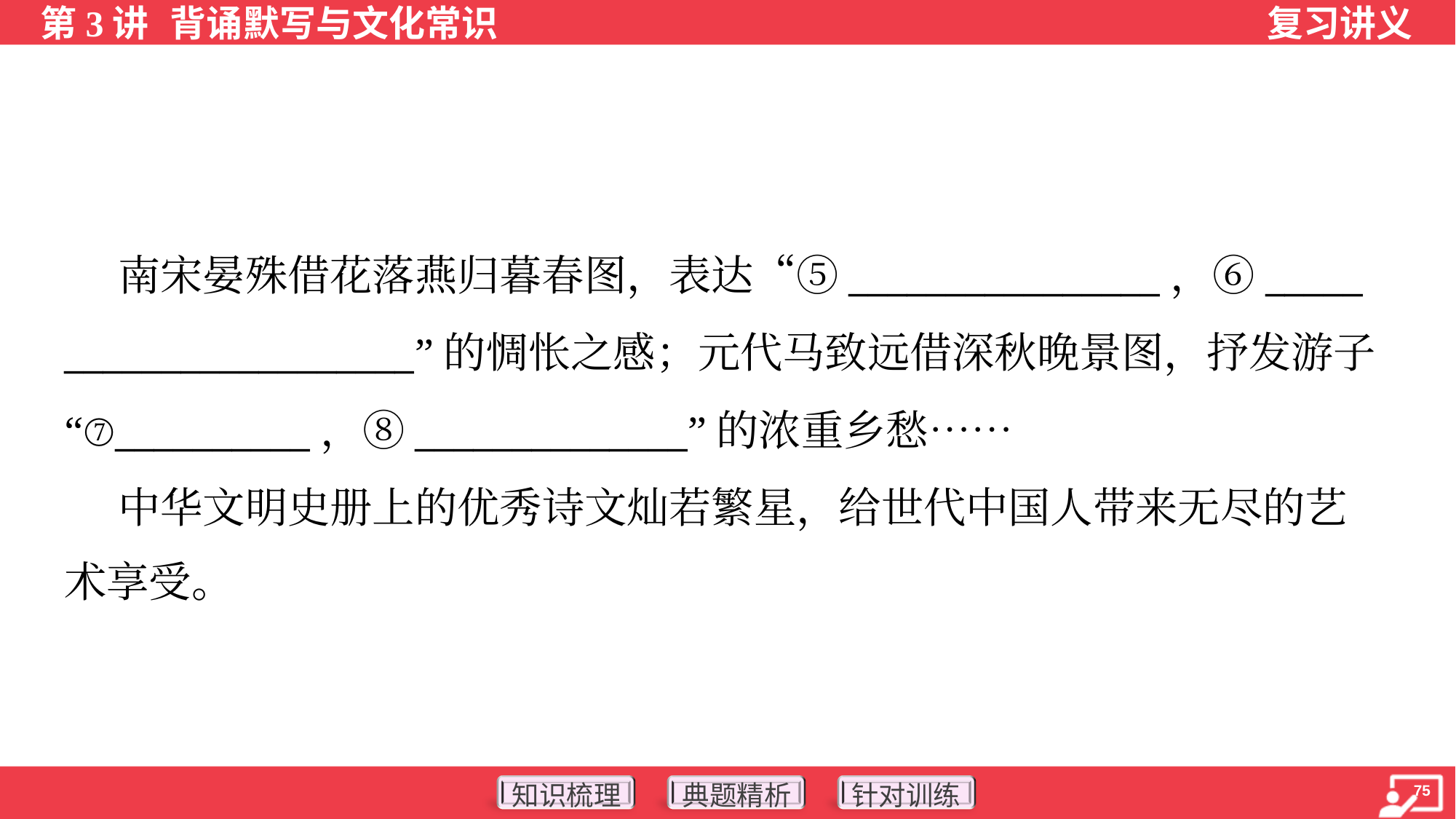

南宋晏殊借花落燕归暮春图，表达“⑤________________，⑥_____
__________________”的惆怅之感；元代马致远借深秋晚景图，抒发游子
“⑦__________，⑧______________”的浓重乡愁……
    中华文明史册上的优秀诗文灿若繁星，给世代中国人带来无尽的艺
术享受。